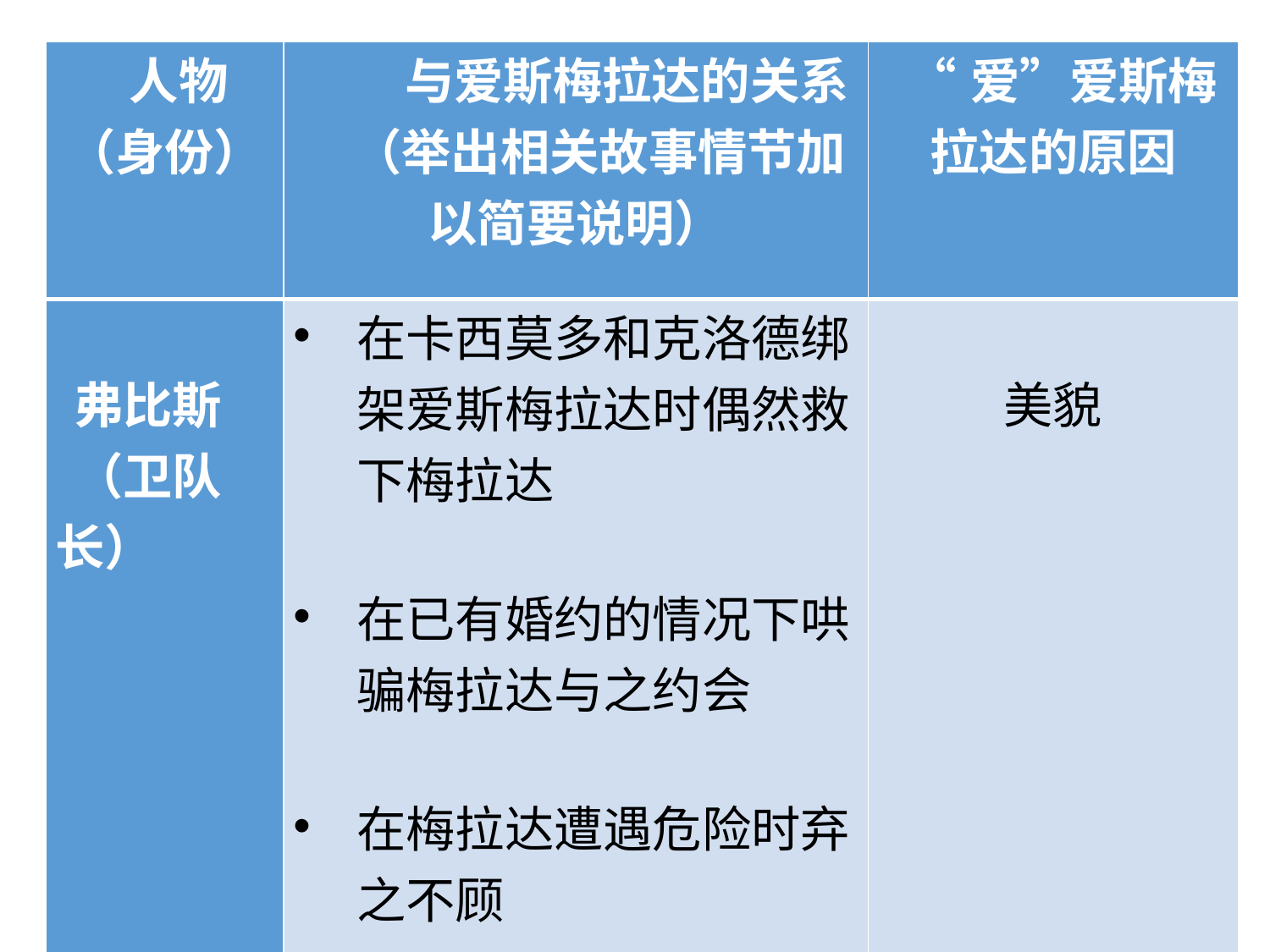

| 人物（身份） | 与爱斯梅拉达的关系 （举出相关故事情节加以简要说明） | “爱”爱斯梅拉达的原因 |
| --- | --- | --- |
| 弗比斯 （卫队长） | 在卡西莫多和克洛德绑架爱斯梅拉达时偶然救下梅拉达 在已有婚约的情况下哄骗梅拉达与之约会 在梅拉达遭遇危险时弃之不顾 | 美貌 |